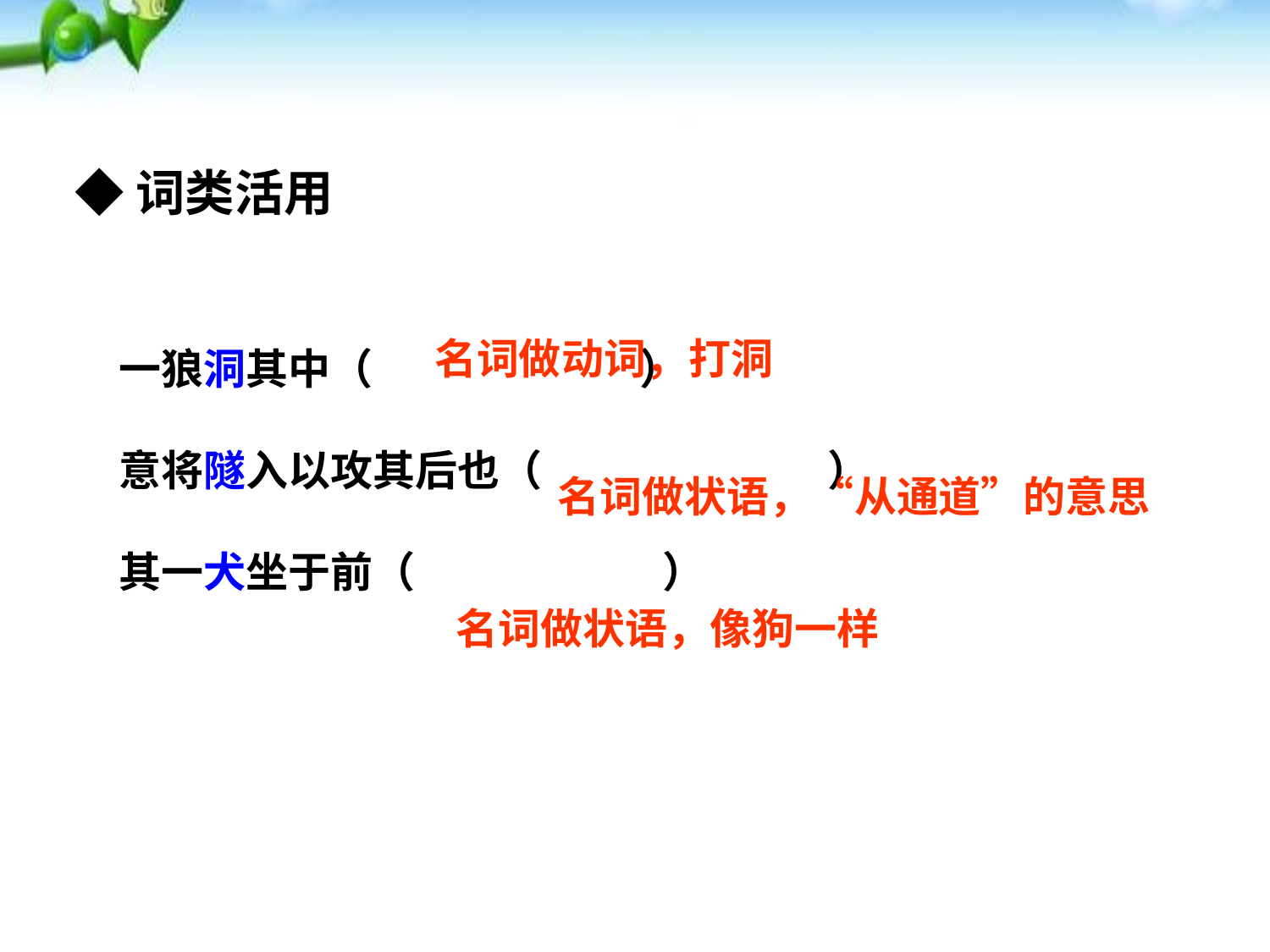

◆词类活用
一狼洞其中（                            ）
意将隧入以攻其后也（                              ）
其一犬坐于前（                          ）
名词做动词，打洞
名词做状语，“从通道”的意思
名词做状语，像狗一样